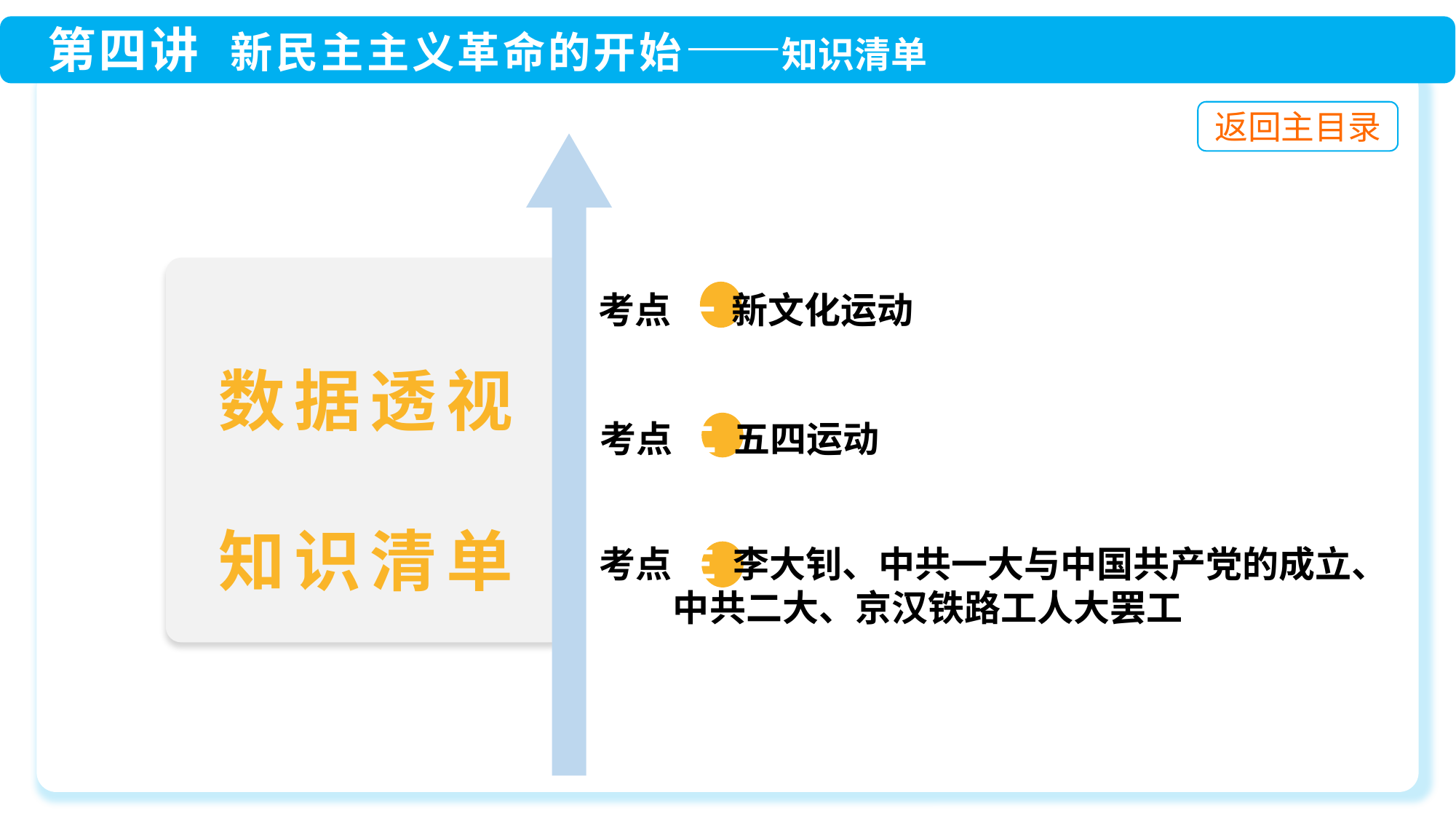

考点 一  新文化运动
  考点 二  五四运动
  考点 三  李大钊、中共一大与中国共产党的成立、
           中共二大、京汉铁路工人大罢工

数据透视
知识清单